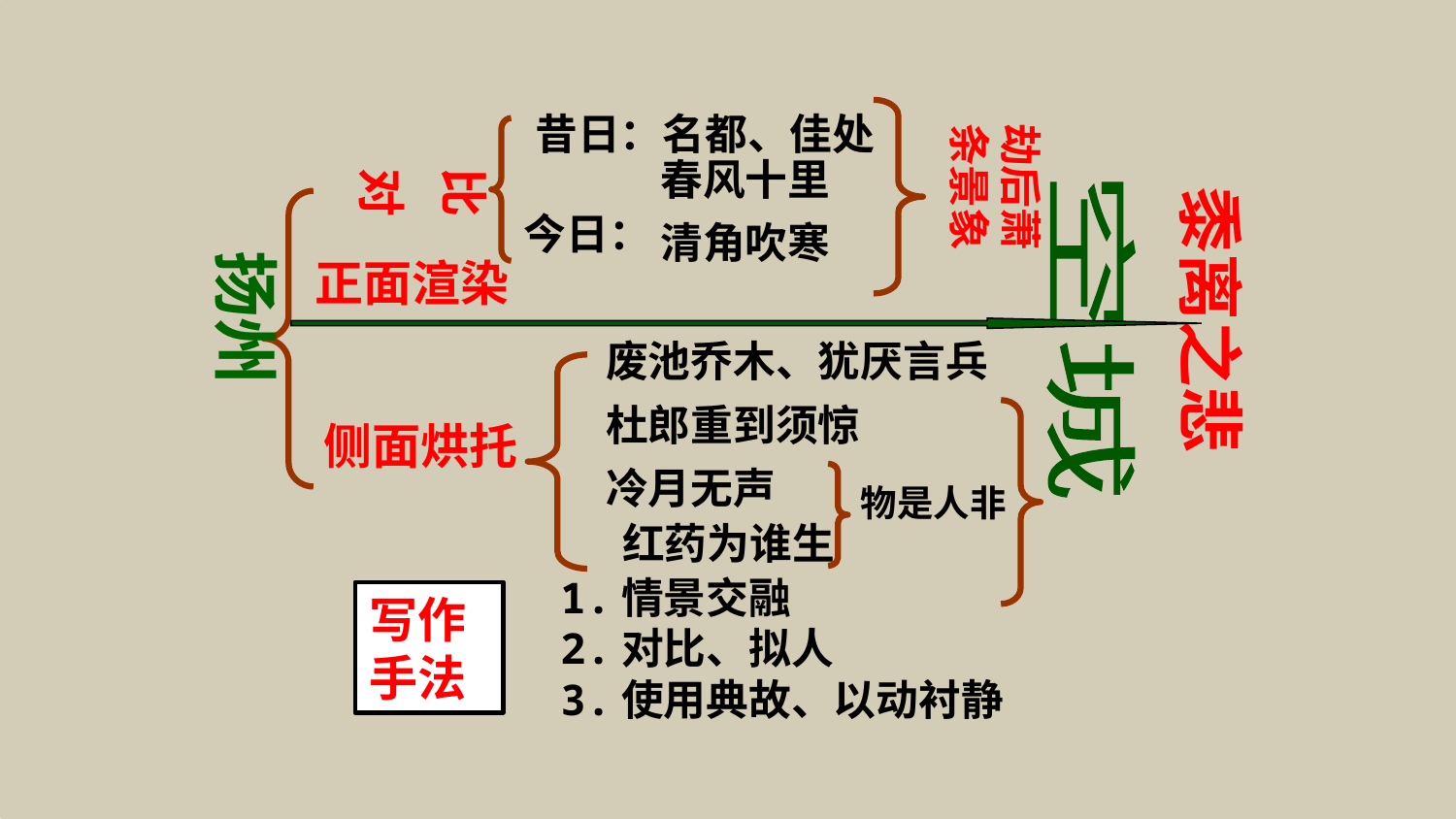

昔日：名都、佳处

劫后萧
条景象

春风十里
比
对
黍离之悲

今日：
清角吹寒
扬州
正面渲染
空城

废池乔木、犹厌言兵

杜郎重到须惊

侧面烘托
冷月无声

物是人非
红药为谁生
1.情景交融
2.对比、拟人
3.使用典故、以动衬静
写作手法